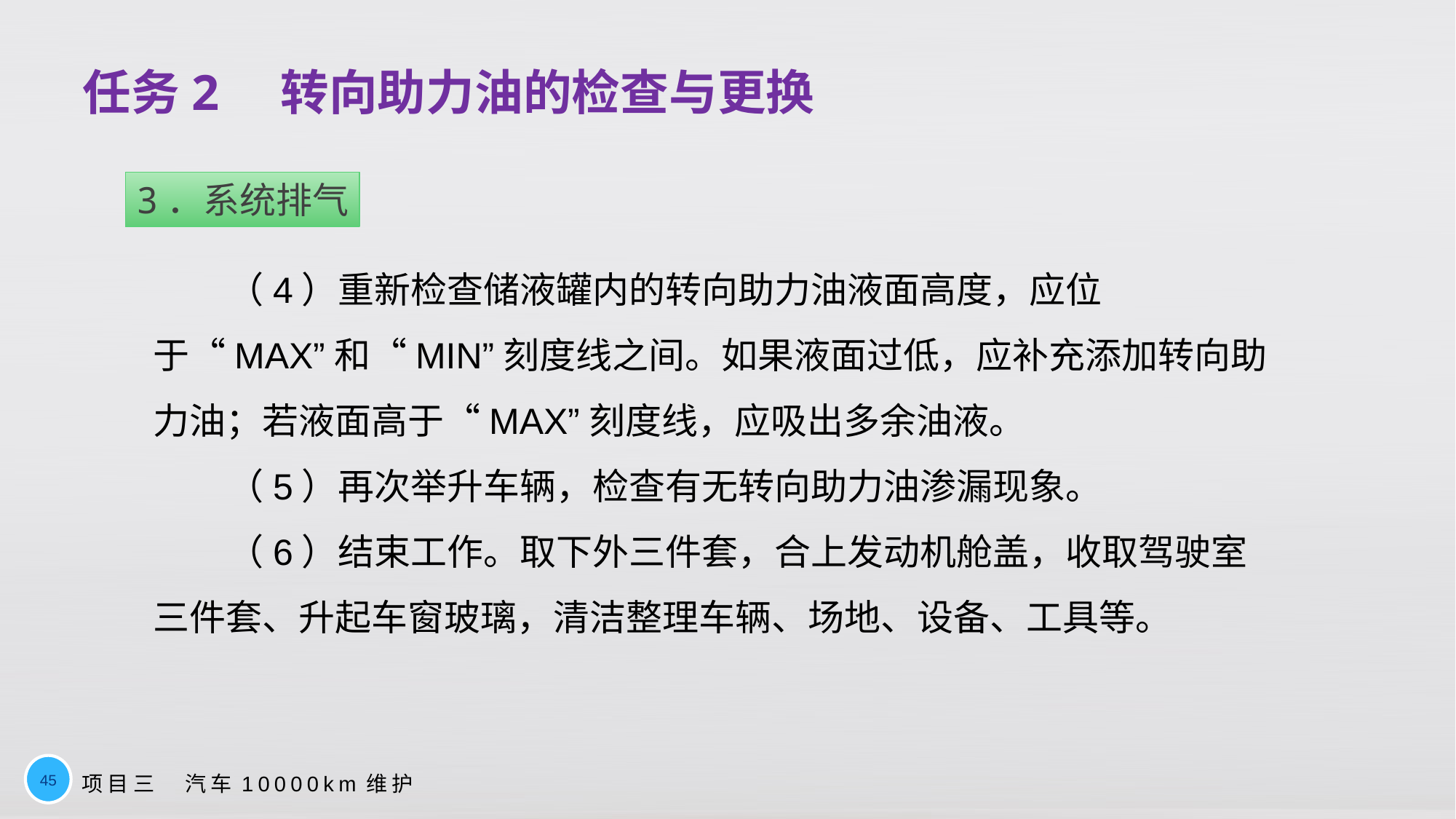

# 任务2　转向助力油的检查与更换
3．系统排气
（4）重新检查储液罐内的转向助力油液面高度，应位于“MAX”和“MIN”刻度线之间。如果液面过低，应补充添加转向助力油；若液面高于“MAX”刻度线，应吸出多余油液。
（5）再次举升车辆，检查有无转向助力油渗漏现象。
（6）结束工作。取下外三件套，合上发动机舱盖，收取驾驶室三件套、升起车窗玻璃，清洁整理车辆、场地、设备、工具等。
45